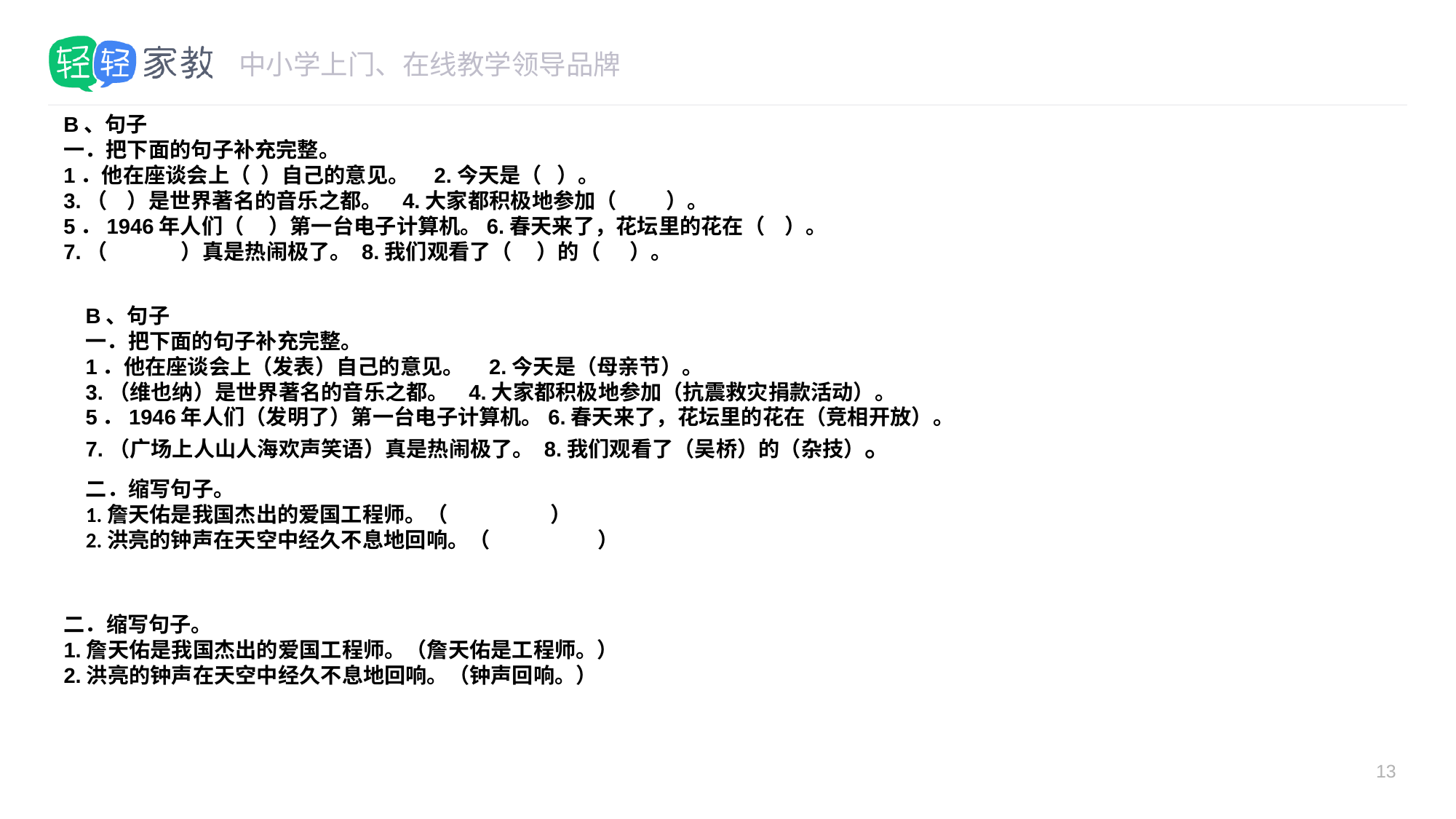

#
B、句子
一．把下面的句子补充完整。
1．他在座谈会上（  ）自己的意见。    2.今天是（   ）。
3.（    ）是世界著名的音乐之都。   4.大家都积极地参加（          ）。
5．1946年人们（     ）第一台电子计算机。6.春天来了，花坛里的花在（    ）。
7.（               ）真是热闹极了。 8.我们观看了（     ）的（      ）。

B、句子
一．把下面的句子补充完整。
1．他在座谈会上（发表）自己的意见。    2.今天是（母亲节）。
3.（维也纳）是世界著名的音乐之都。   4.大家都积极地参加（抗震救灾捐款活动）。
5．1946年人们（发明了）第一台电子计算机。6.春天来了，花坛里的花在（竞相开放）。
7.（广场上人山人海欢声笑语）真是热闹极了。 8.我们观看了（吴桥）的（杂技）。
二．缩写句子。
1.詹天佑是我国杰出的爱国工程师。（                     ）
2.洪亮的钟声在天空中经久不息地回响。（                      ）
二．缩写句子。
1.詹天佑是我国杰出的爱国工程师。（詹天佑是工程师。）
2.洪亮的钟声在天空中经久不息地回响。（钟声回响。）

13